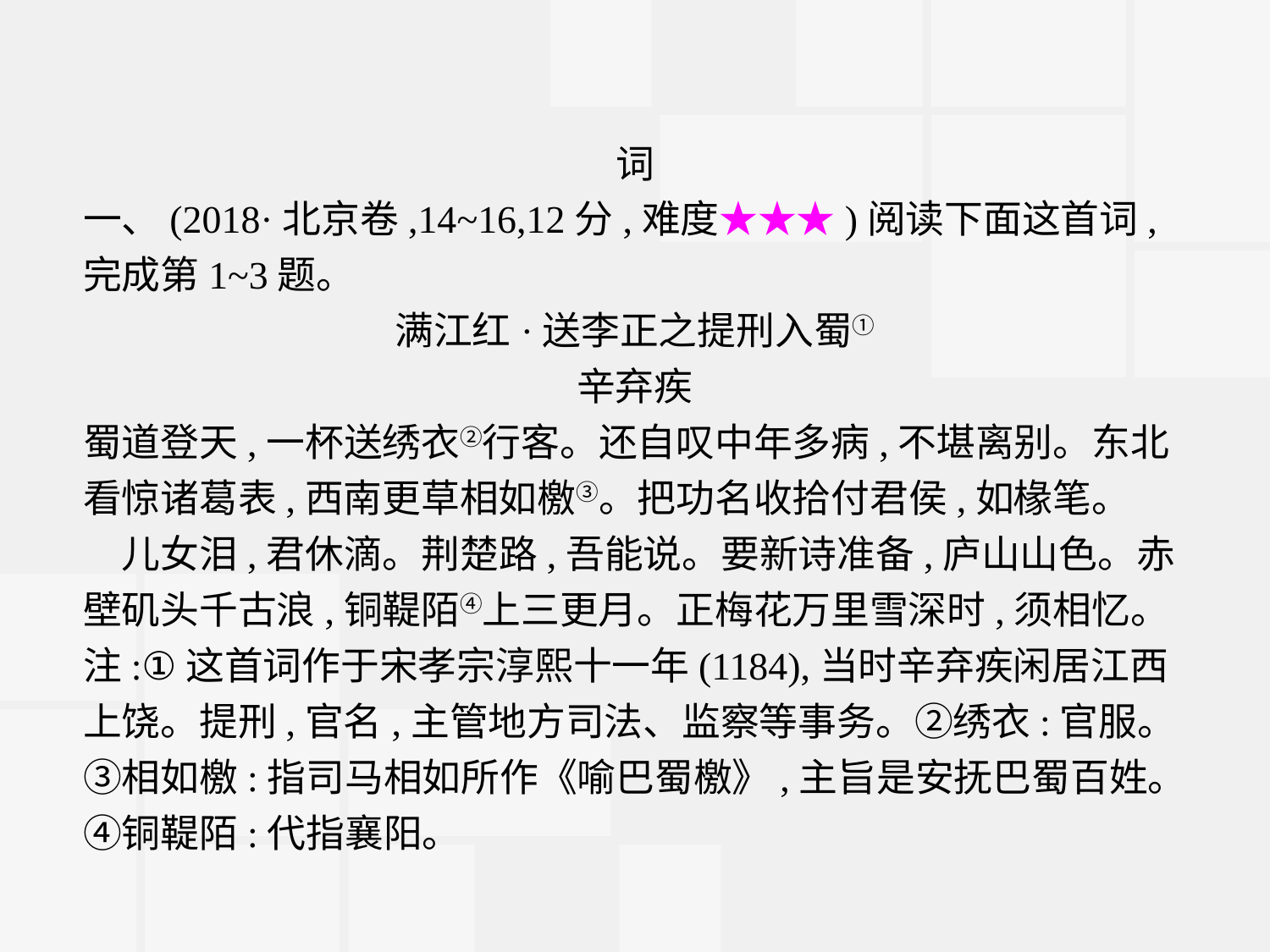

词
一、(2018·北京卷,14~16,12分,难度★★★)阅读下面这首词,完成第1~3题。
满江红·送李正之提刑入蜀①
辛弃疾
蜀道登天,一杯送绣衣②行客。还自叹中年多病,不堪离别。东北看惊诸葛表,西南更草相如檄③。把功名收拾付君侯,如椽笔。　　儿女泪,君休滴。荆楚路,吾能说。要新诗准备,庐山山色。赤壁矶头千古浪,铜鞮陌④上三更月。正梅花万里雪深时,须相忆。
注:①这首词作于宋孝宗淳熙十一年(1184),当时辛弃疾闲居江西上饶。提刑,官名,主管地方司法、监察等事务。②绣衣:官服。③相如檄:指司马相如所作《喻巴蜀檄》,主旨是安抚巴蜀百姓。④铜鞮陌:代指襄阳。